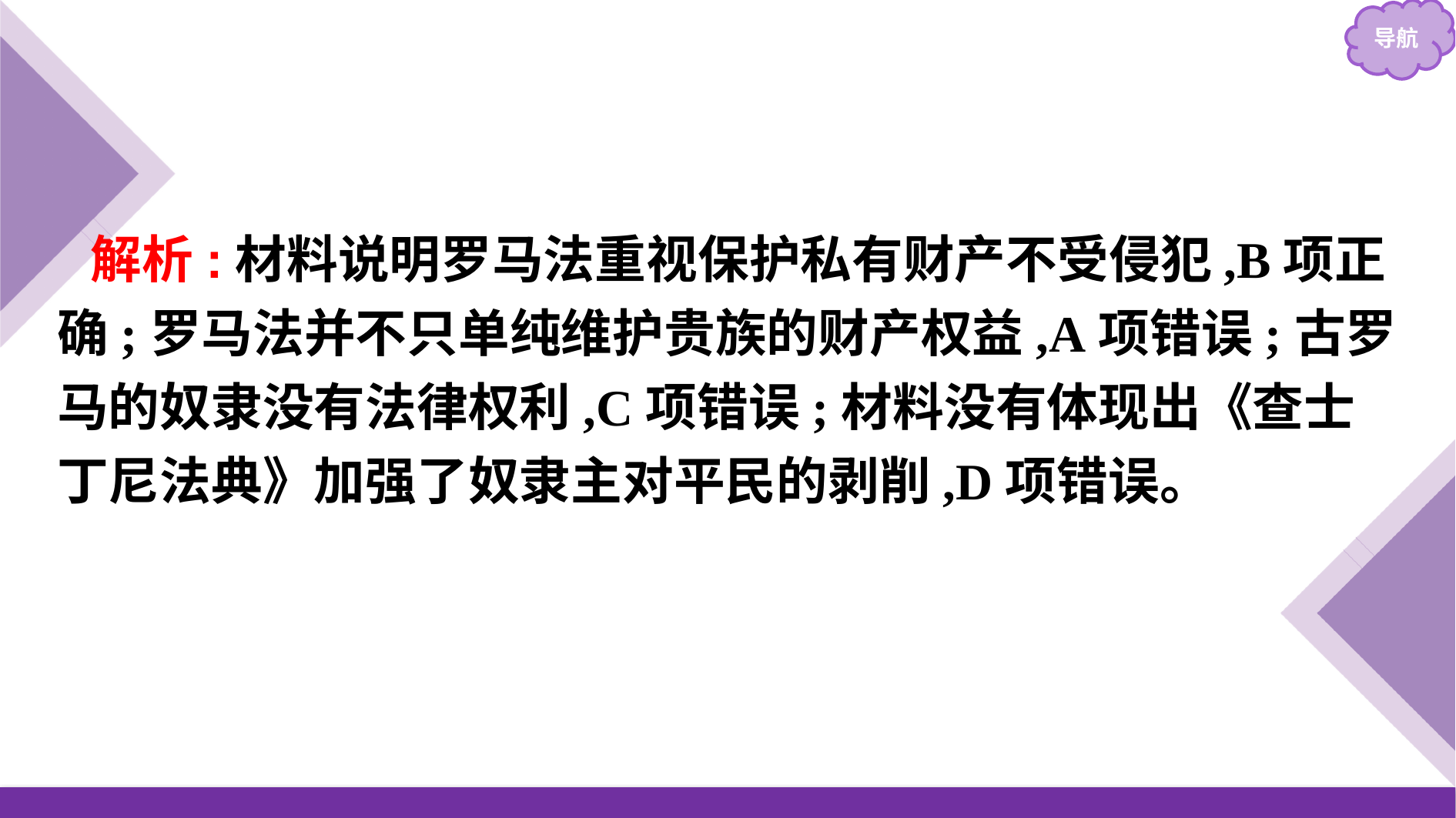

解析:材料说明罗马法重视保护私有财产不受侵犯,B项正确;罗马法并不只单纯维护贵族的财产权益,A项错误;古罗马的奴隶没有法律权利,C项错误;材料没有体现出《查士丁尼法典》加强了奴隶主对平民的剥削,D项错误。